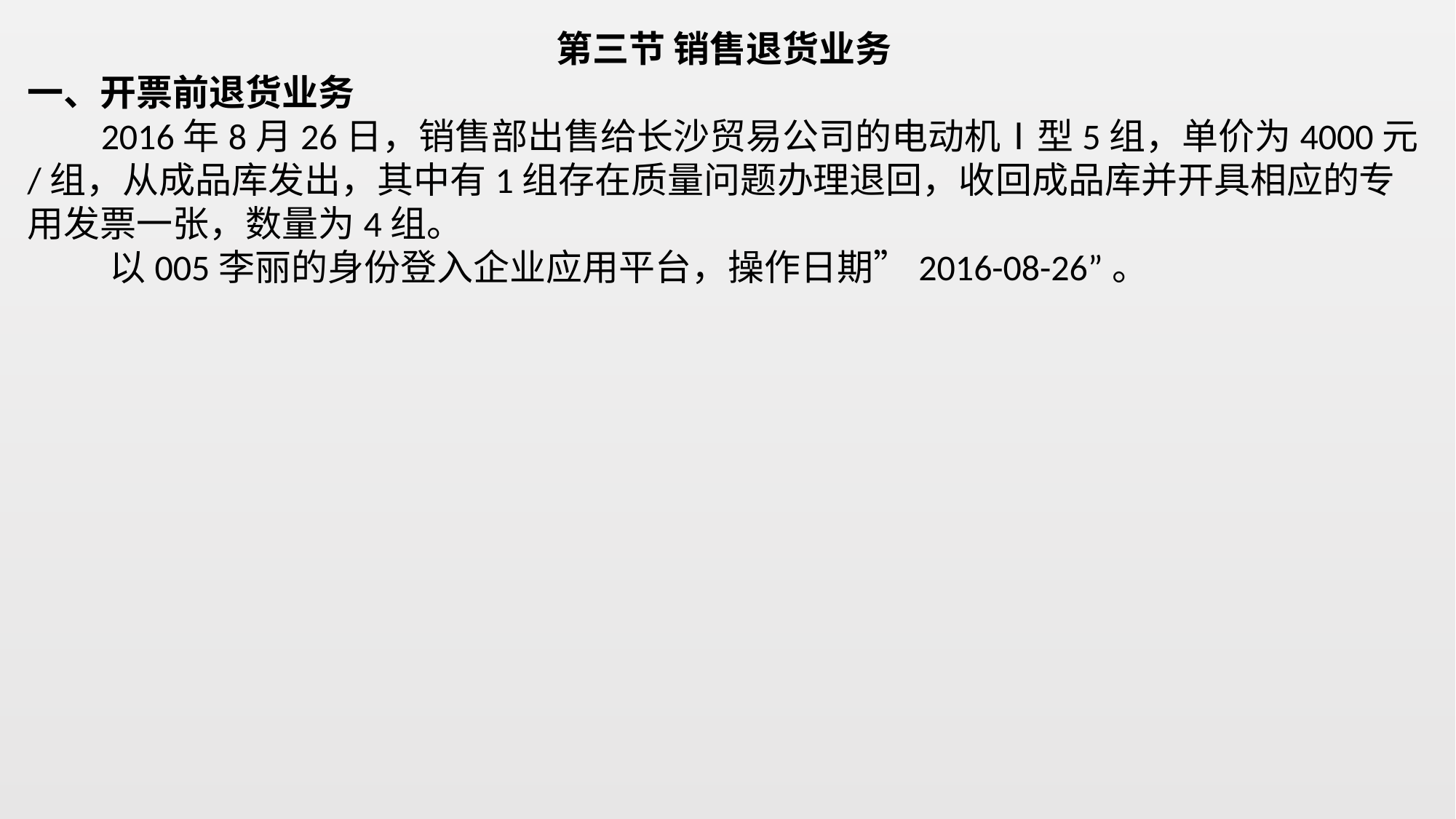

第三节 销售退货业务
一、开票前退货业务
         2016年8月26日，销售部出售给长沙贸易公司的电动机Ⅰ型5组，单价为4000元/组，从成品库发出，其中有1组存在质量问题办理退回，收回成品库并开具相应的专用发票一张，数量为4组。
         以005李丽的身份登入企业应用平台，操作日期”2016-08-26”。